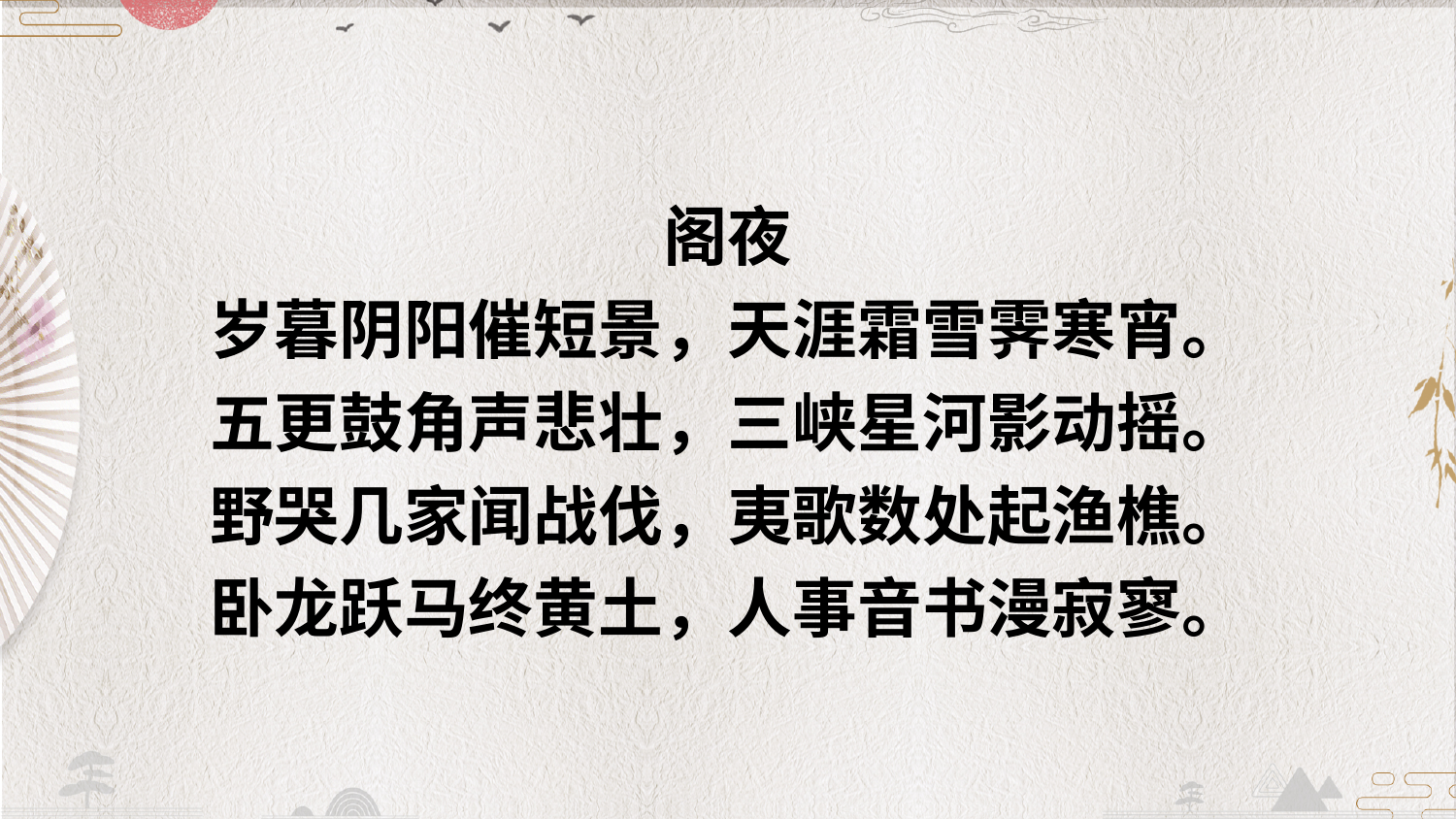

阁夜
岁暮阴阳催短景，天涯霜雪霁寒宵。
五更鼓角声悲壮，三峡星河影动摇。
野哭几家闻战伐，夷歌数处起渔樵。
卧龙跃马终黄土，人事音书漫寂寥。